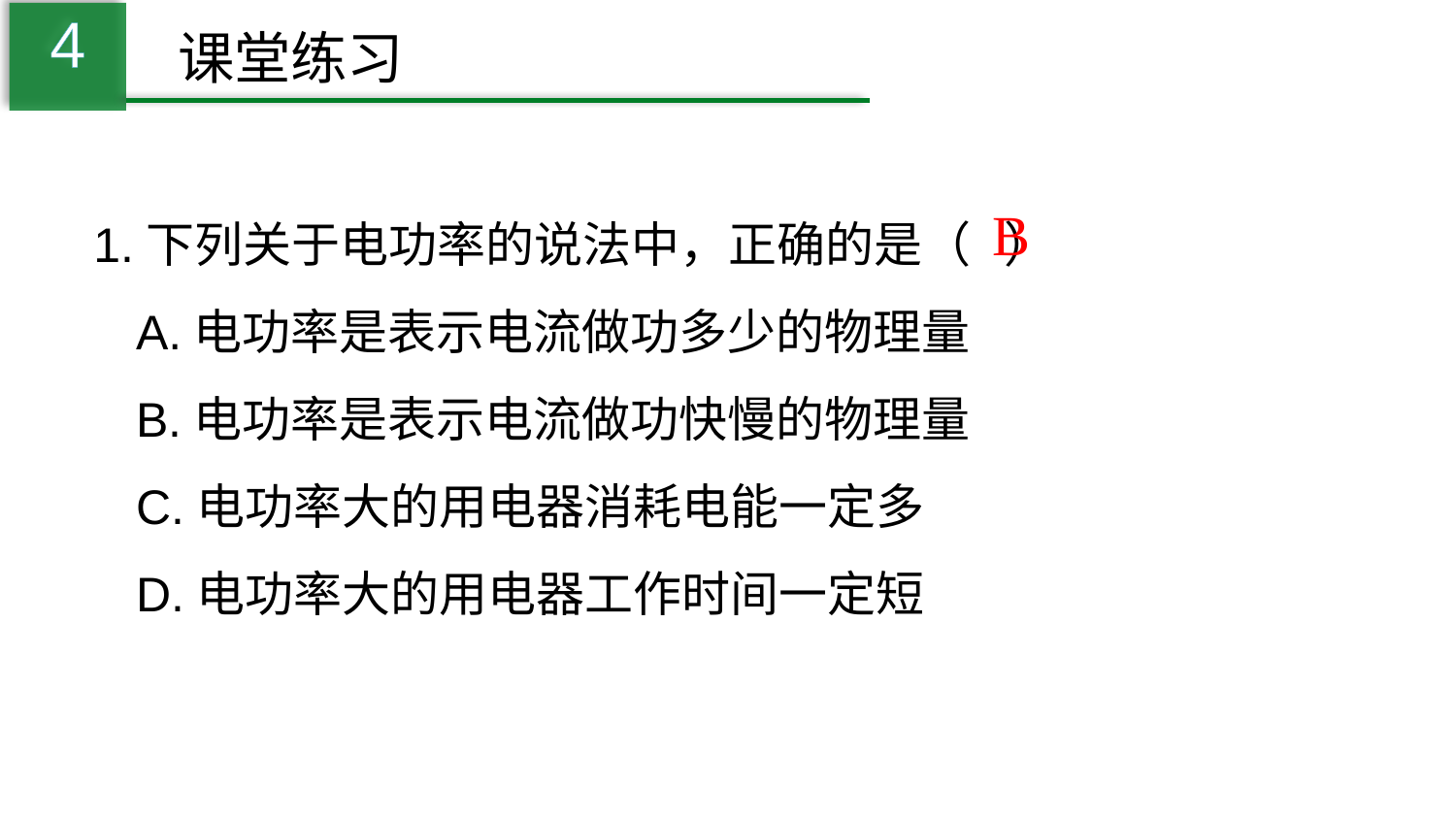

4
课堂练习
 1.下列关于电功率的说法中，正确的是（   ）
    A.电功率是表示电流做功多少的物理量
    B.电功率是表示电流做功快慢的物理量
    C.电功率大的用电器消耗电能一定多
    D.电功率大的用电器工作时间一定短
B